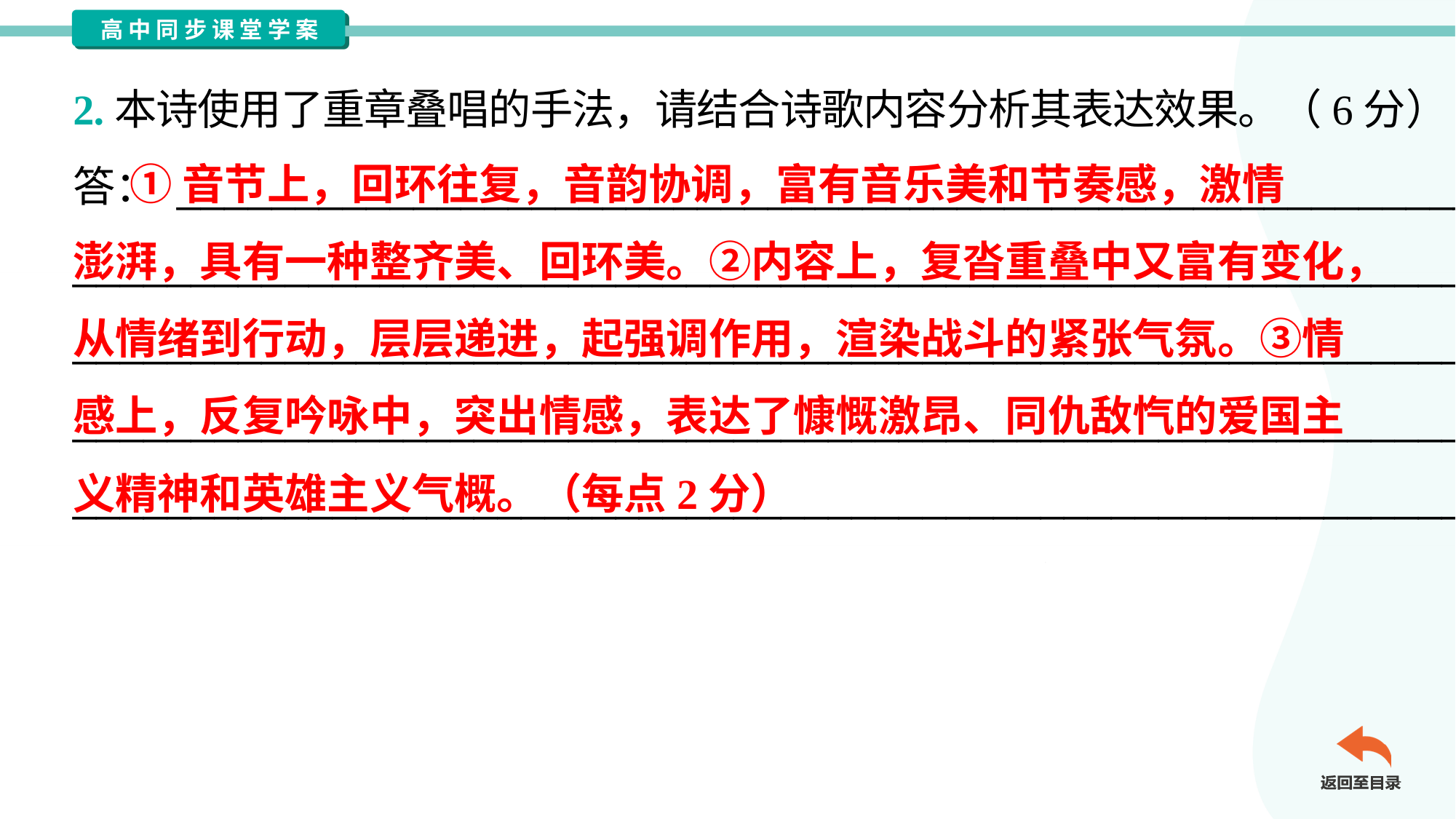

2.本诗使用了重章叠唱的手法，请结合诗歌内容分析其表达效果。（6分）
答： ________________________________________________________
_____________________________________________________________
_____________________________________________________________
_____________________________________________________________
_____________________________________________________________
      ①音节上，回环往复，音韵协调，富有音乐美和节奏感，激情
澎湃，具有一种整齐美、回环美。②内容上，复沓重叠中又富有变化，
从情绪到行动，层层递进，起强调作用，渲染战斗的紧张气氛。③情
感上，反复吟咏中，突出情感，表达了慷慨激昂、同仇敌忾的爱国主
义精神和英雄主义气概。（每点2分）